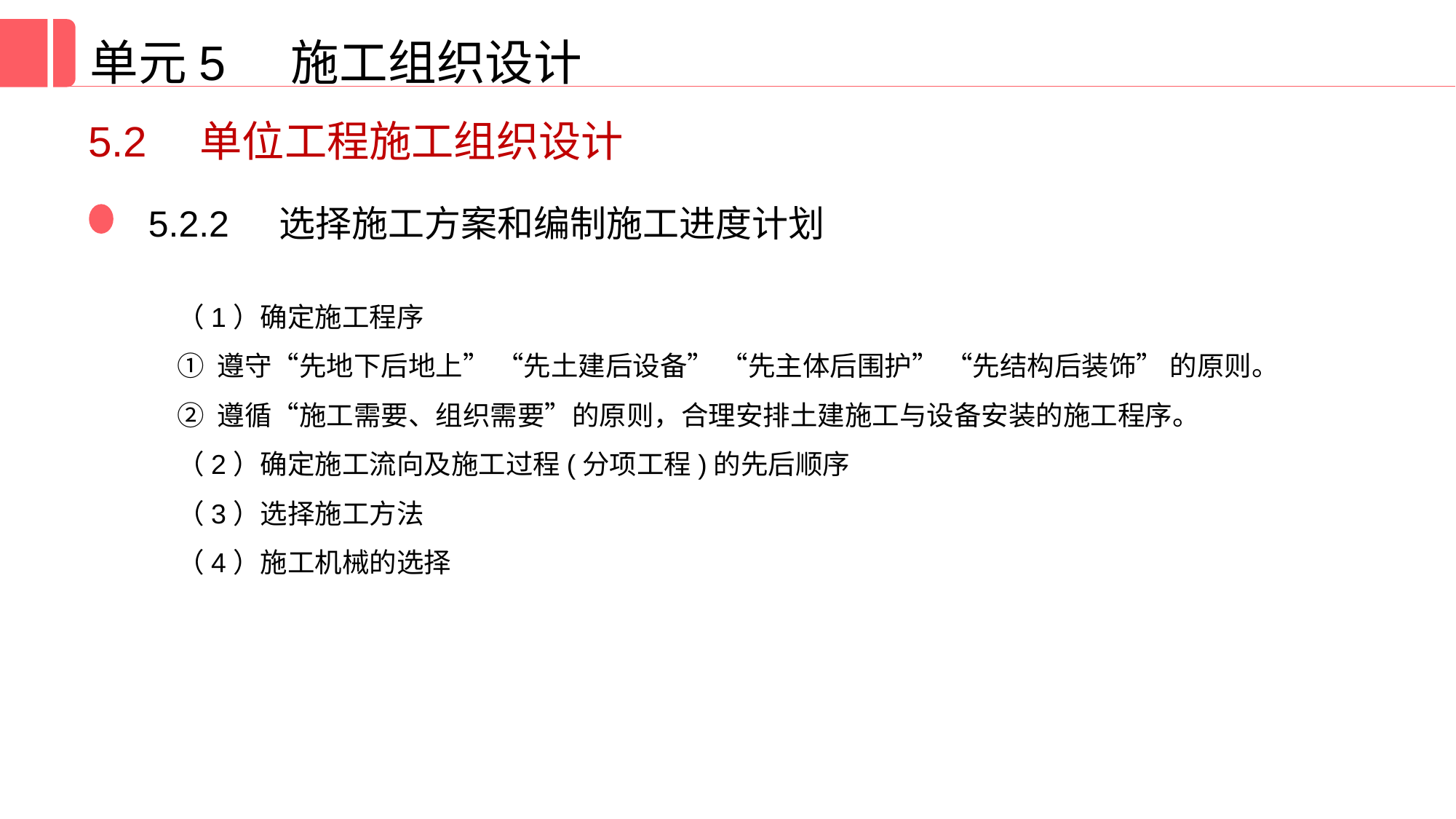

单元5    施工组织设计

5.2　单位工程施工组织设计
5.2.2    选择施工方案和编制施工进度计划

（1）确定施工程序
① 遵守“先地下后地上” “先土建后设备” “先主体后围护” “先结构后装饰” 的原则。
② 遵循“施工需要、组织需要”的原则，合理安排土建施工与设备安装的施工程序。
（2）确定施工流向及施工过程(分项工程)的先后顺序
（3）选择施工方法
（4）施工机械的选择